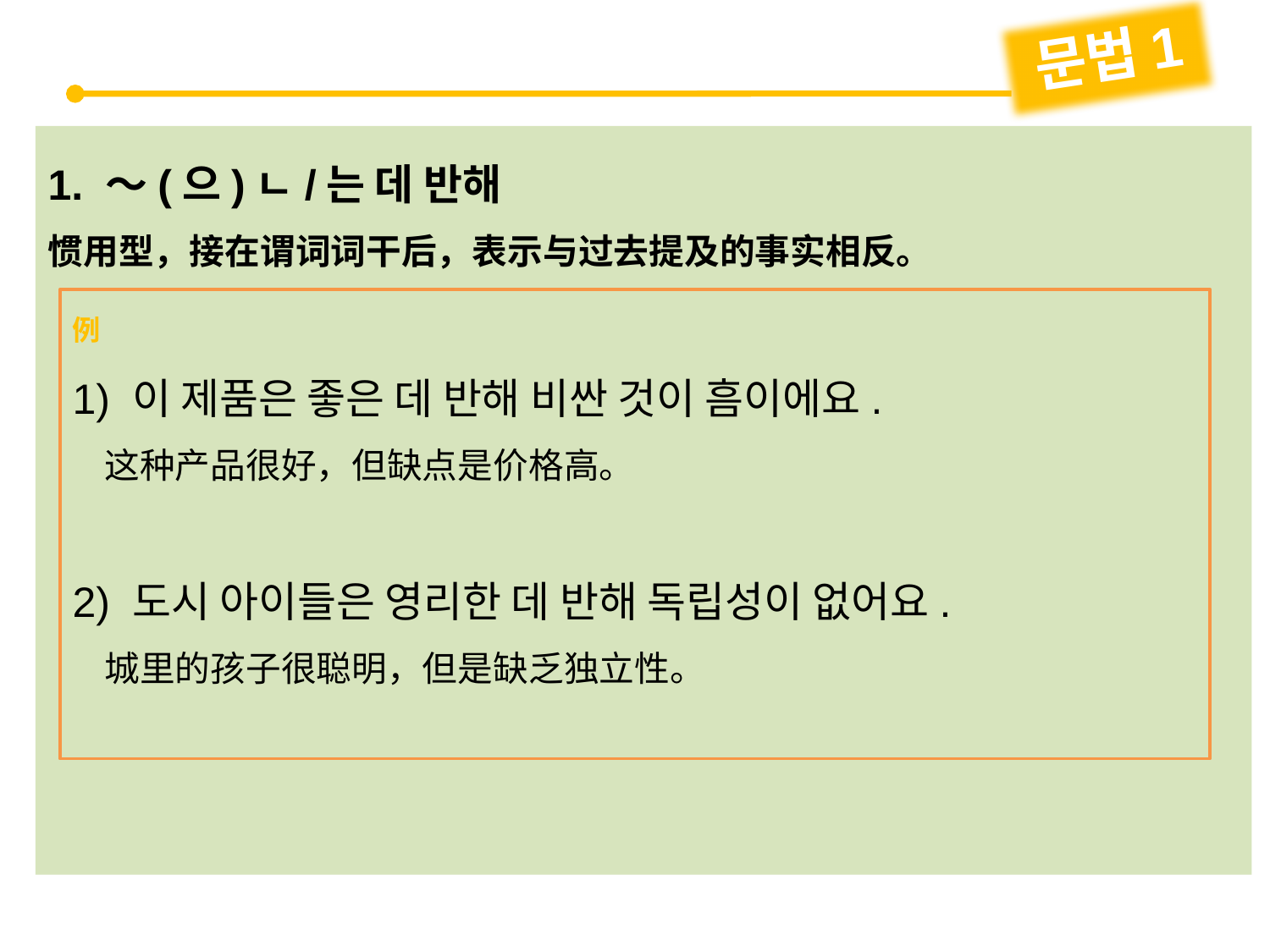

문법1
1. ～(으)ㄴ/는 데 반해
惯用型，接在谓词词干后，表示与过去提及的事实相反。

例
1) 이 제품은 좋은 데 반해 비싼 것이 흠이에요.
   这种产品很好，但缺点是价格高。

2) 도시 아이들은 영리한 데 반해 독립성이 없어요.
   城里的孩子很聪明，但是缺乏独立性。